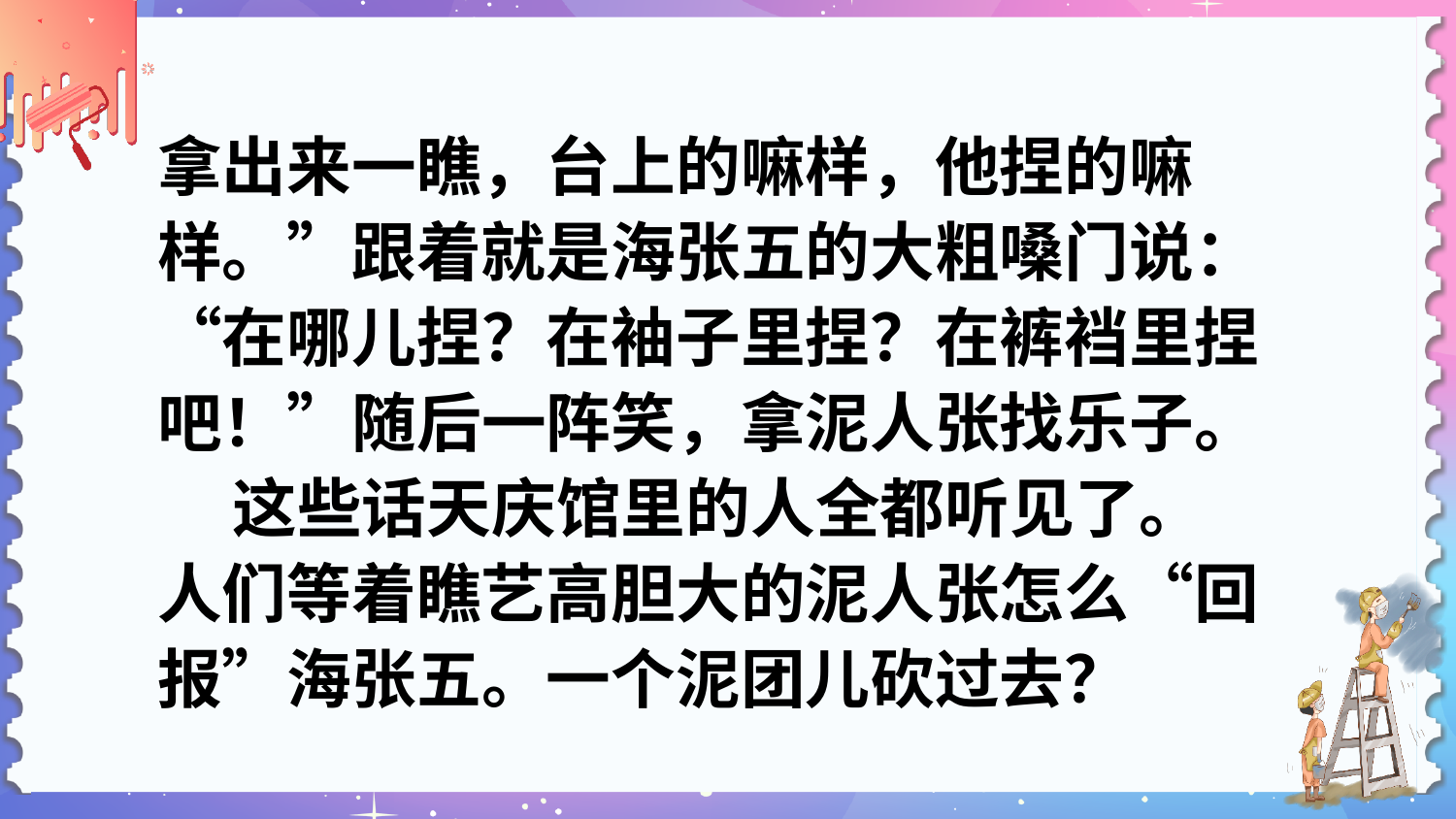

拿出来一瞧，台上的嘛样，他捏的嘛样。”跟着就是海张五的大粗嗓门说：“在哪儿捏？在袖子里捏？在裤裆里捏吧！”随后一阵笑，拿泥人张找乐子。
    这些话天庆馆里的人全都听见了。人们等着瞧艺高胆大的泥人张怎么“回报”海张五。一个泥团儿砍过去？